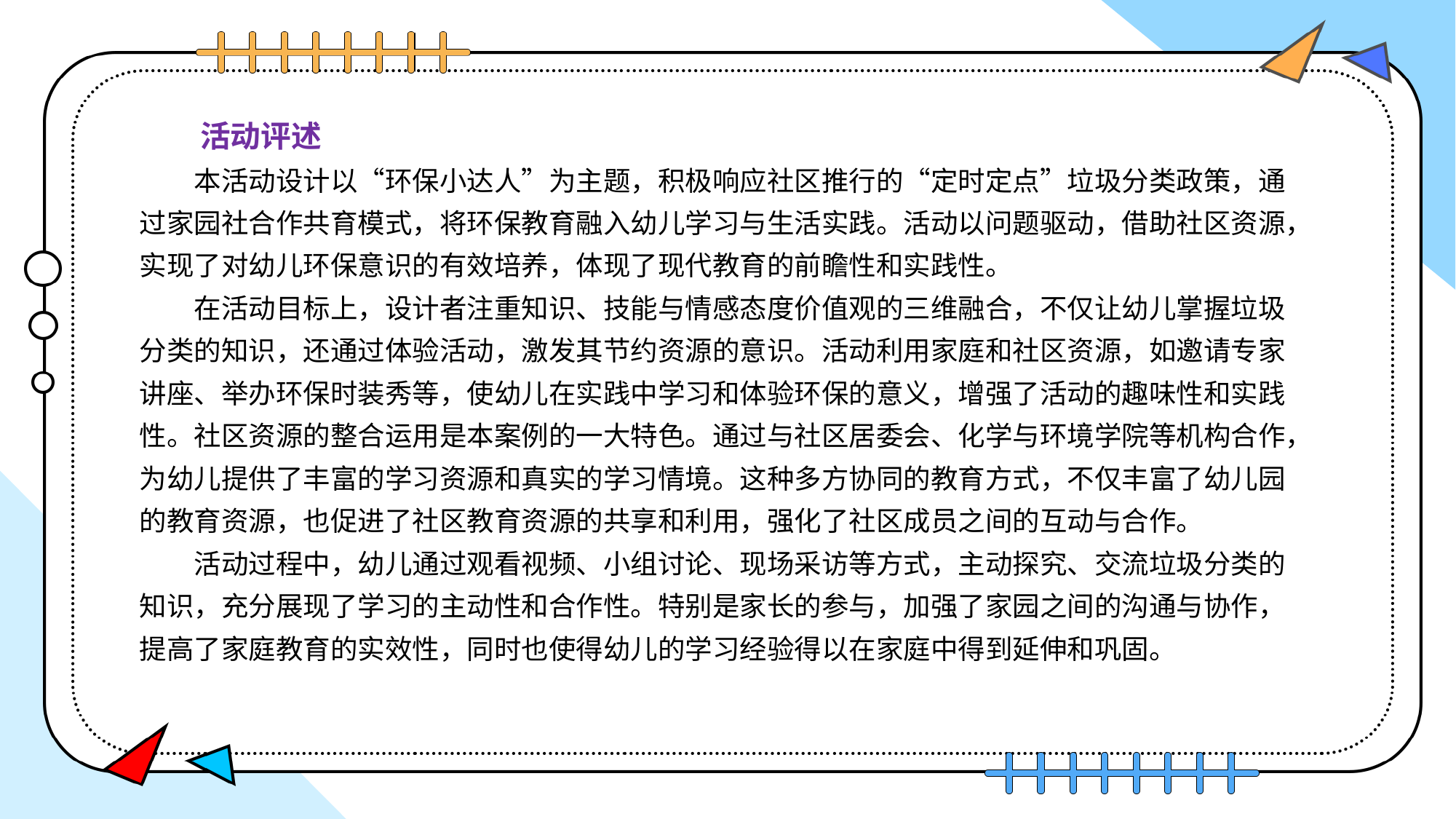

活动评述
本活动设计以“环保小达人”为主题，积极响应社区推行的“定时定点”垃圾分类政策，通过家园社合作共育模式，将环保教育融入幼儿学习与生活实践。活动以问题驱动，借助社区资源，实现了对幼儿环保意识的有效培养，体现了现代教育的前瞻性和实践性。
在活动目标上，设计者注重知识、技能与情感态度价值观的三维融合，不仅让幼儿掌握垃圾分类的知识，还通过体验活动，激发其节约资源的意识。活动利用家庭和社区资源，如邀请专家讲座、举办环保时装秀等，使幼儿在实践中学习和体验环保的意义，增强了活动的趣味性和实践性。社区资源的整合运用是本案例的一大特色。通过与社区居委会、化学与环境学院等机构合作，为幼儿提供了丰富的学习资源和真实的学习情境。这种多方协同的教育方式，不仅丰富了幼儿园的教育资源，也促进了社区教育资源的共享和利用，强化了社区成员之间的互动与合作。
活动过程中，幼儿通过观看视频、小组讨论、现场采访等方式，主动探究、交流垃圾分类的知识，充分展现了学习的主动性和合作性。特别是家长的参与，加强了家园之间的沟通与协作，提高了家庭教育的实效性，同时也使得幼儿的学习经验得以在家庭中得到延伸和巩固。